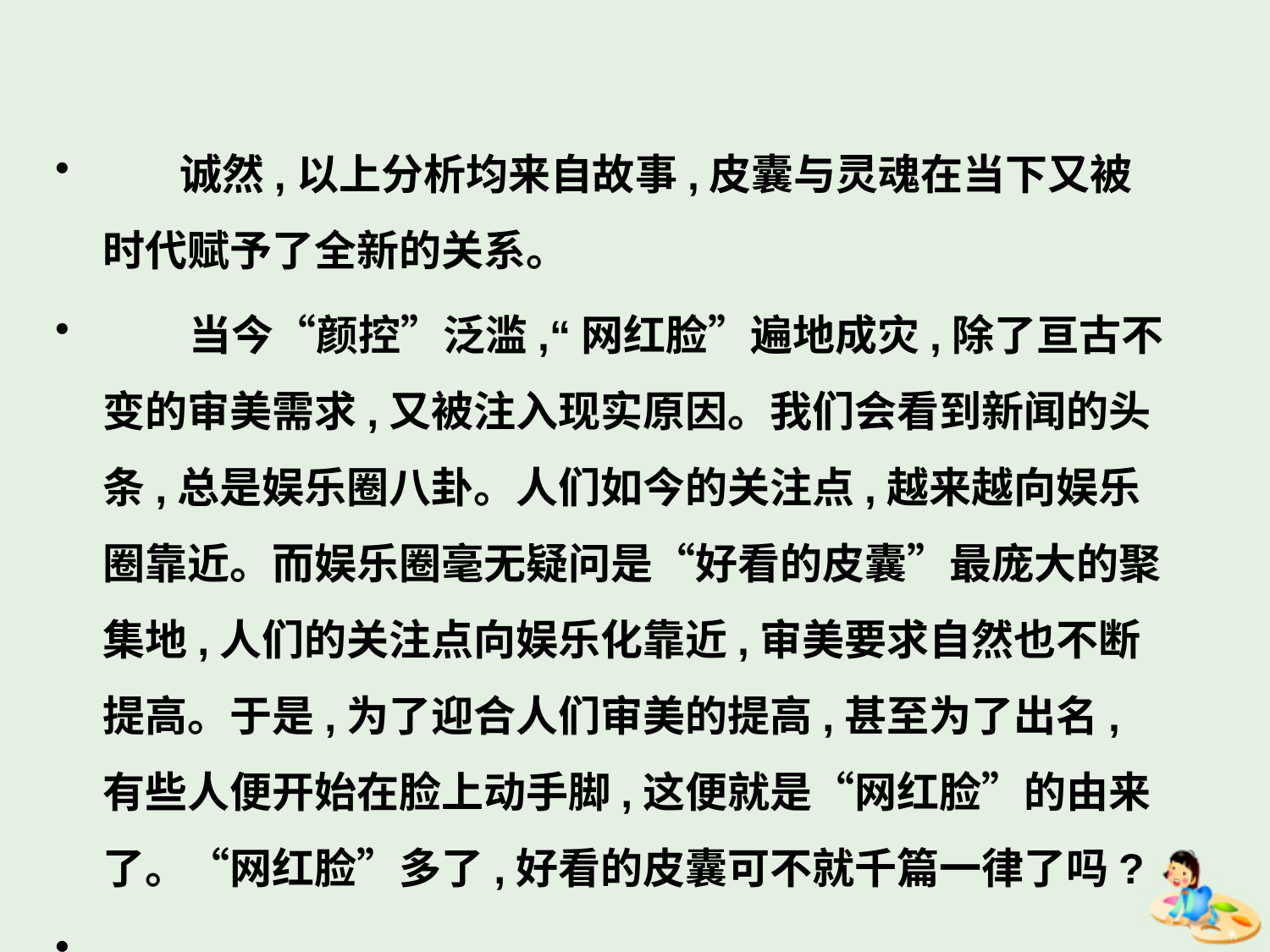

诚然,以上分析均来自故事,皮囊与灵魂在当下又被时代赋予了全新的关系。
        当今“颜控”泛滥,“网红脸”遍地成灾,除了亘古不变的审美需求,又被注入现实原因。我们会看到新闻的头条,总是娱乐圈八卦。人们如今的关注点,越来越向娱乐圈靠近。而娱乐圈毫无疑问是“好看的皮囊”最庞大的聚集地,人们的关注点向娱乐化靠近,审美要求自然也不断提高。于是,为了迎合人们审美的提高,甚至为了出名,有些人便开始在脸上动手脚,这便就是“网红脸”的由来了。“网红脸”多了,好看的皮囊可不就千篇一律了吗?